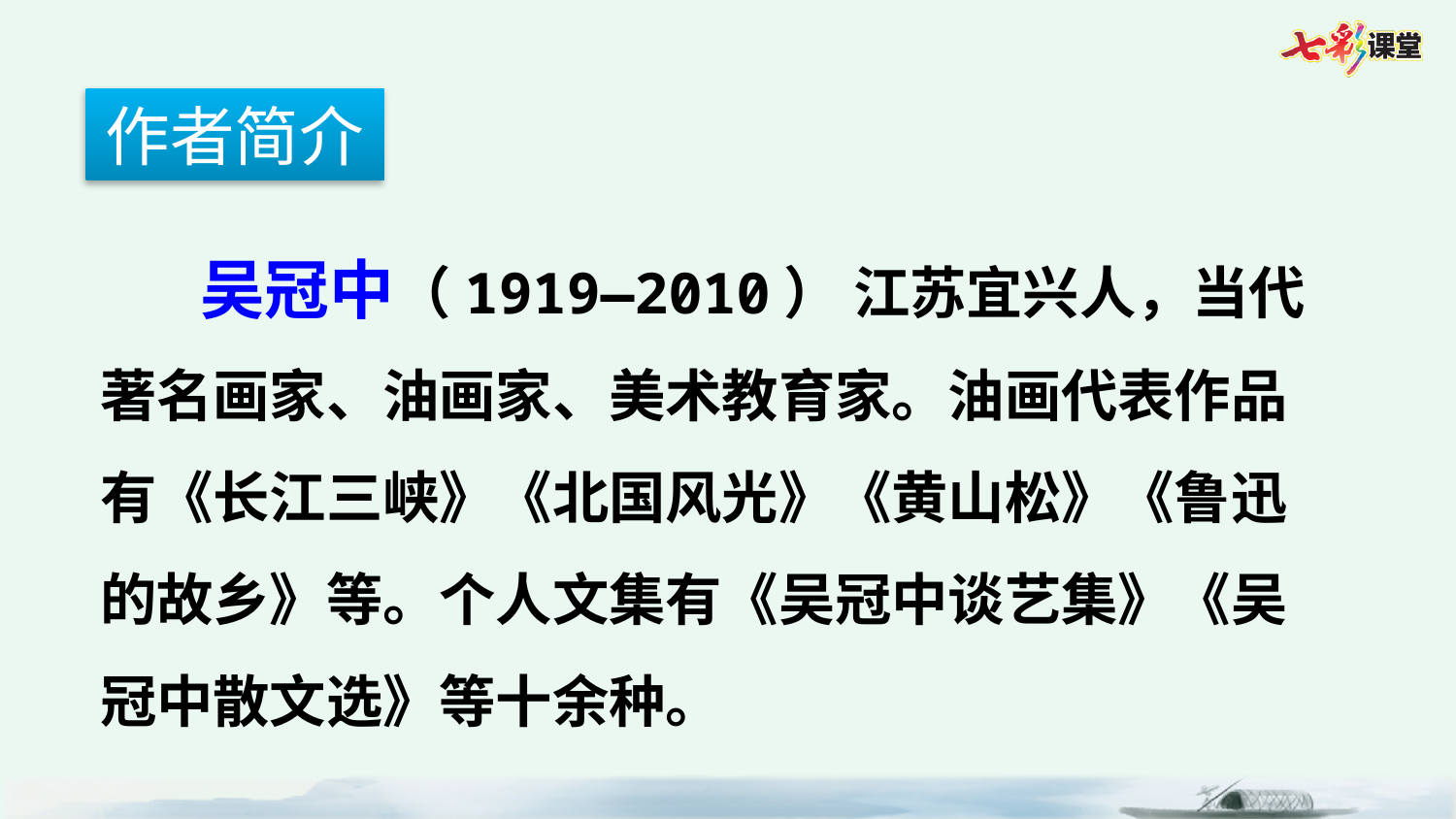

作者简介
吴冠中（1919—2010） 江苏宜兴人，当代著名画家、油画家、美术教育家。油画代表作品有《长江三峡》《北国风光》《黄山松》《鲁迅的故乡》等。个人文集有《吴冠中谈艺集》《吴冠中散文选》等十余种。